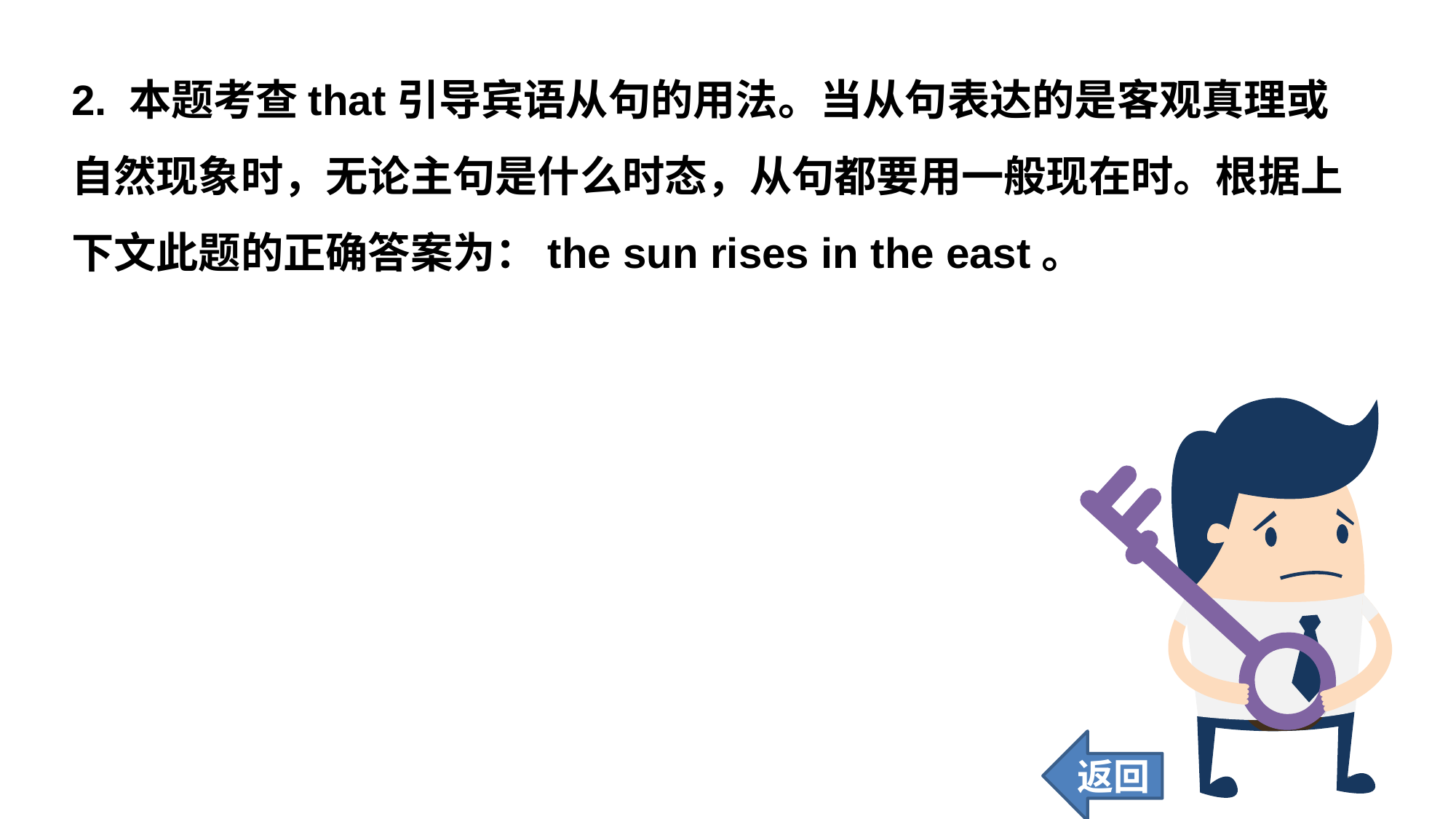

2. 本题考查that引导宾语从句的用法。当从句表达的是客观真理或自然现象时，无论主句是什么时态，从句都要用一般现在时。根据上下文此题的正确答案为：the sun rises in the east。

返回
111